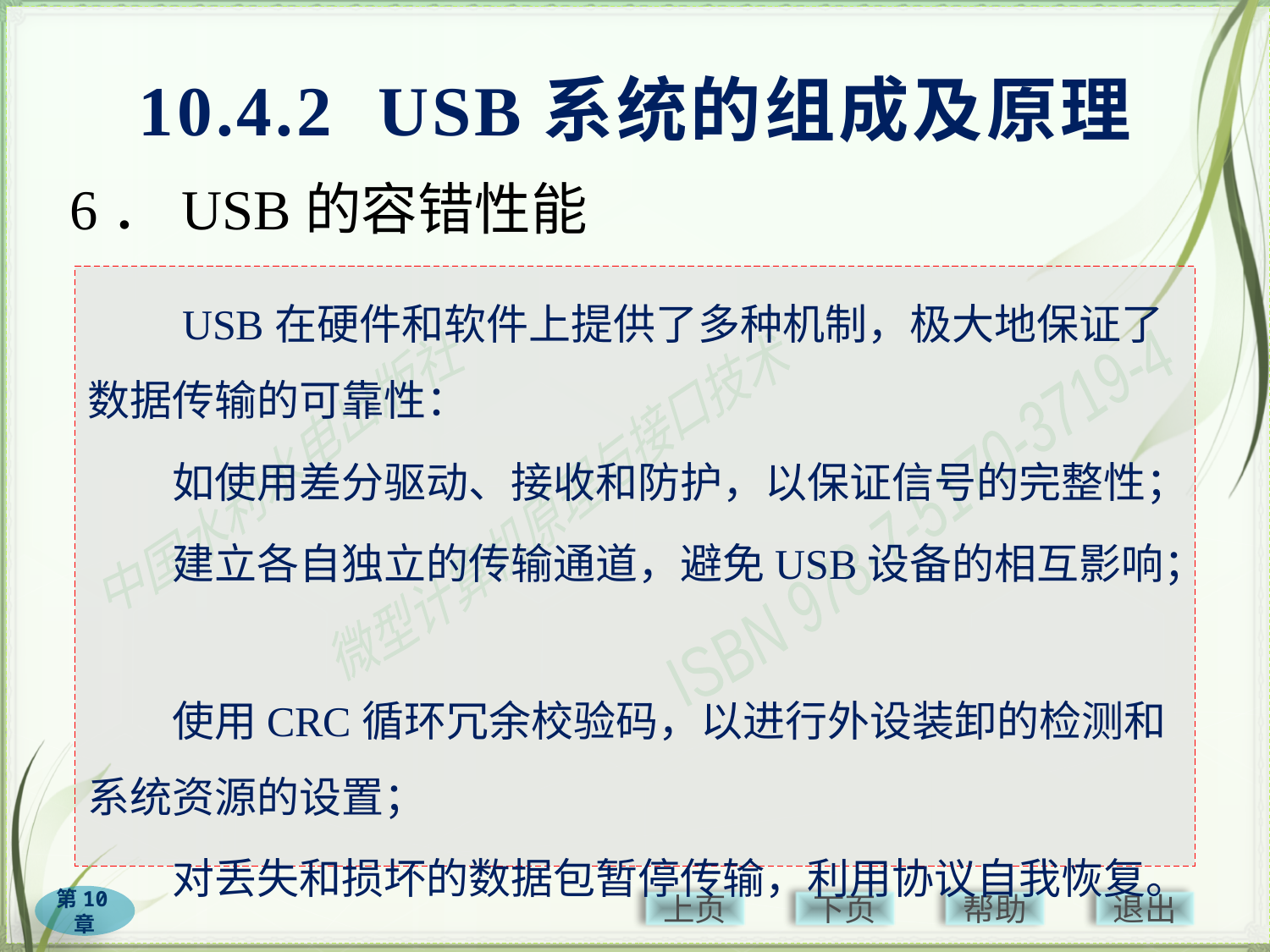

# 10.4.2  USB系统的组成及原理
6．USB的容错性能
　　USB在硬件和软件上提供了多种机制，极大地保证了数据传输的可靠性：
　　如使用差分驱动、接收和防护，以保证信号的完整性；
　　建立各自独立的传输通道，避免USB设备的相互影响；
　　使用CRC循环冗余校验码，以进行外设装卸的检测和系统资源的设置；
　　对丢失和损坏的数据包暂停传输，利用协议自我恢复。